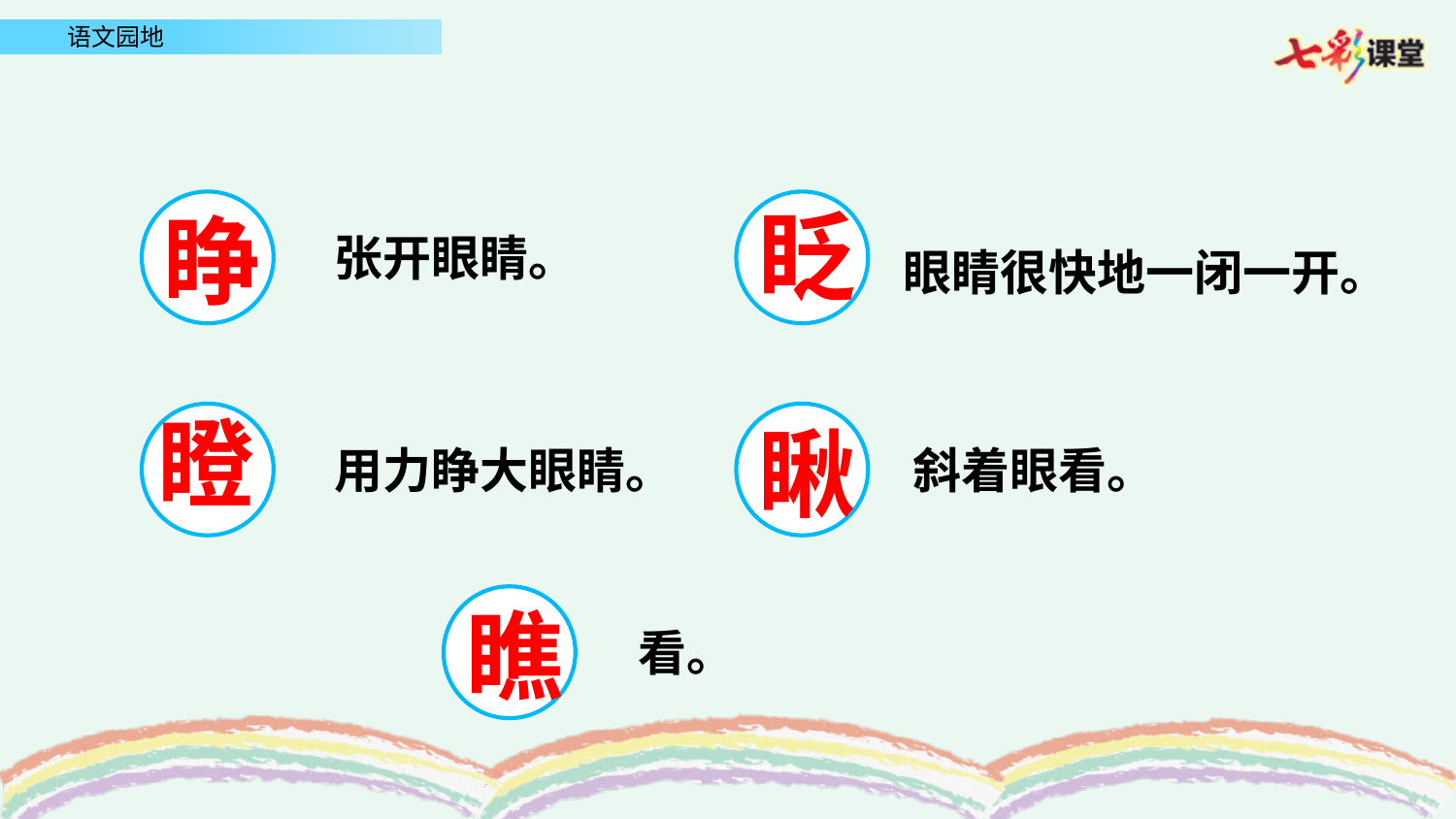

睁

眨
张开眼睛。
眼睛很快地一闭一开。
瞪

瞅
用力睁大眼睛。
斜着眼看。

瞧
看。